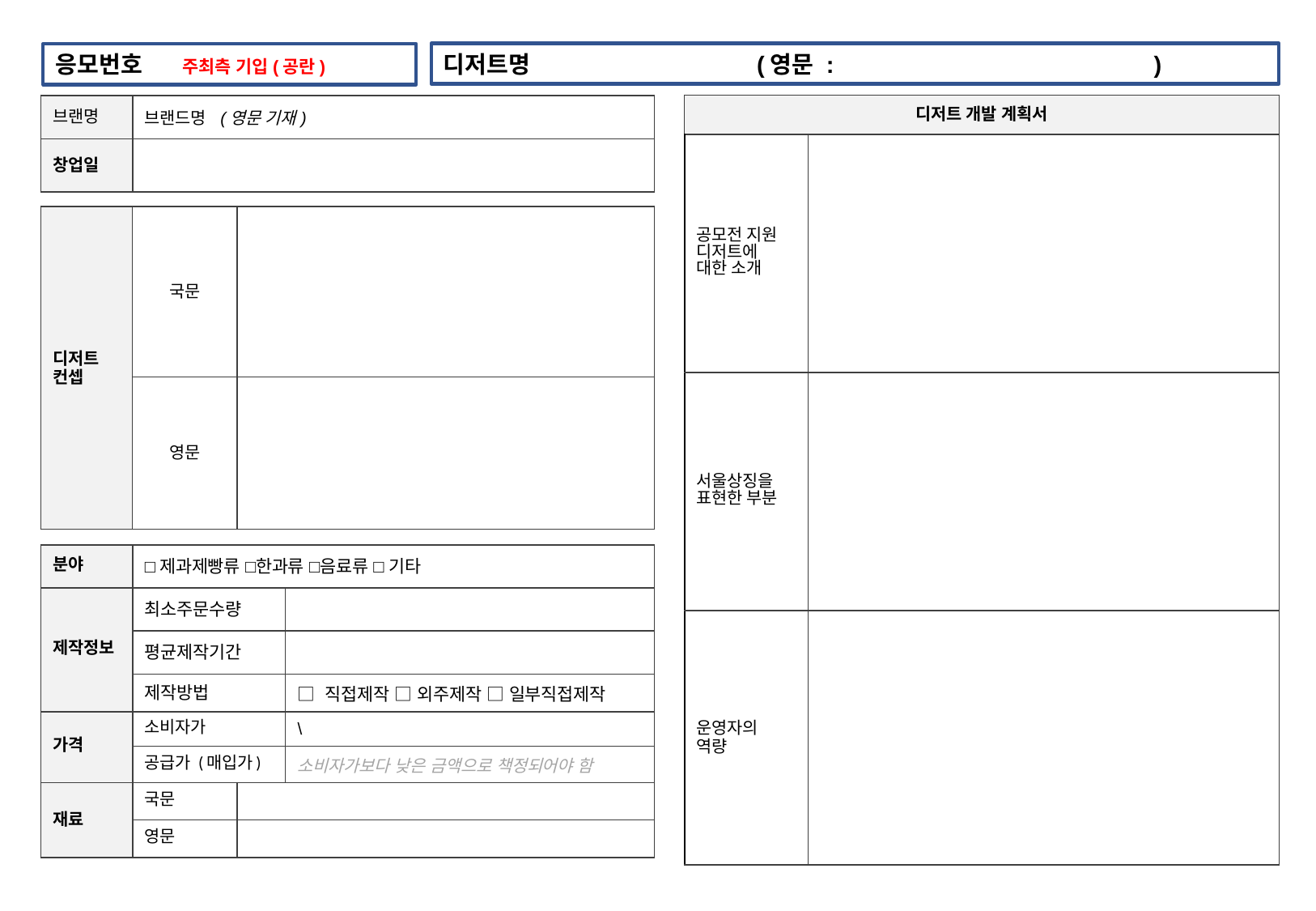

디저트명                                 (영문 :                                                )
응모번호      주최측 기입(공란)
| 디저트 개발 계획서 |  |
| --- | --- |
| 공모전 지원 디저트에 대한 소개 |  |
| 서울상징을 표현한 부분 |  |
| 운영자의 역량 |  |
| 브랜명 | 브랜드명 (영문 기재) |
| --- | --- |
| 창업일 |  |
| 디저트 컨셉 | 국문 |  |
| --- | --- | --- |
|  | 영문 |  |
| 분야 | □제과제빵류 □한과류 □음료류 □ 기타 |  |  |
| --- | --- | --- | --- |
| 제작정보 | 최소주문수량 |  |  |
|  | 평균제작기간 |  |  |
|  | 제작방법 |  | □ 직접제작 □ 외주제작 □ 일부직접제작 |
| 가격 | 소비자가 |  | \ |
|  | 공급가 (매입가) |  | 소비자가보다 낮은 금액으로 책정되어야 함 |
| 재료 | 국문 |  |  |
|  | 영문 |  |  |